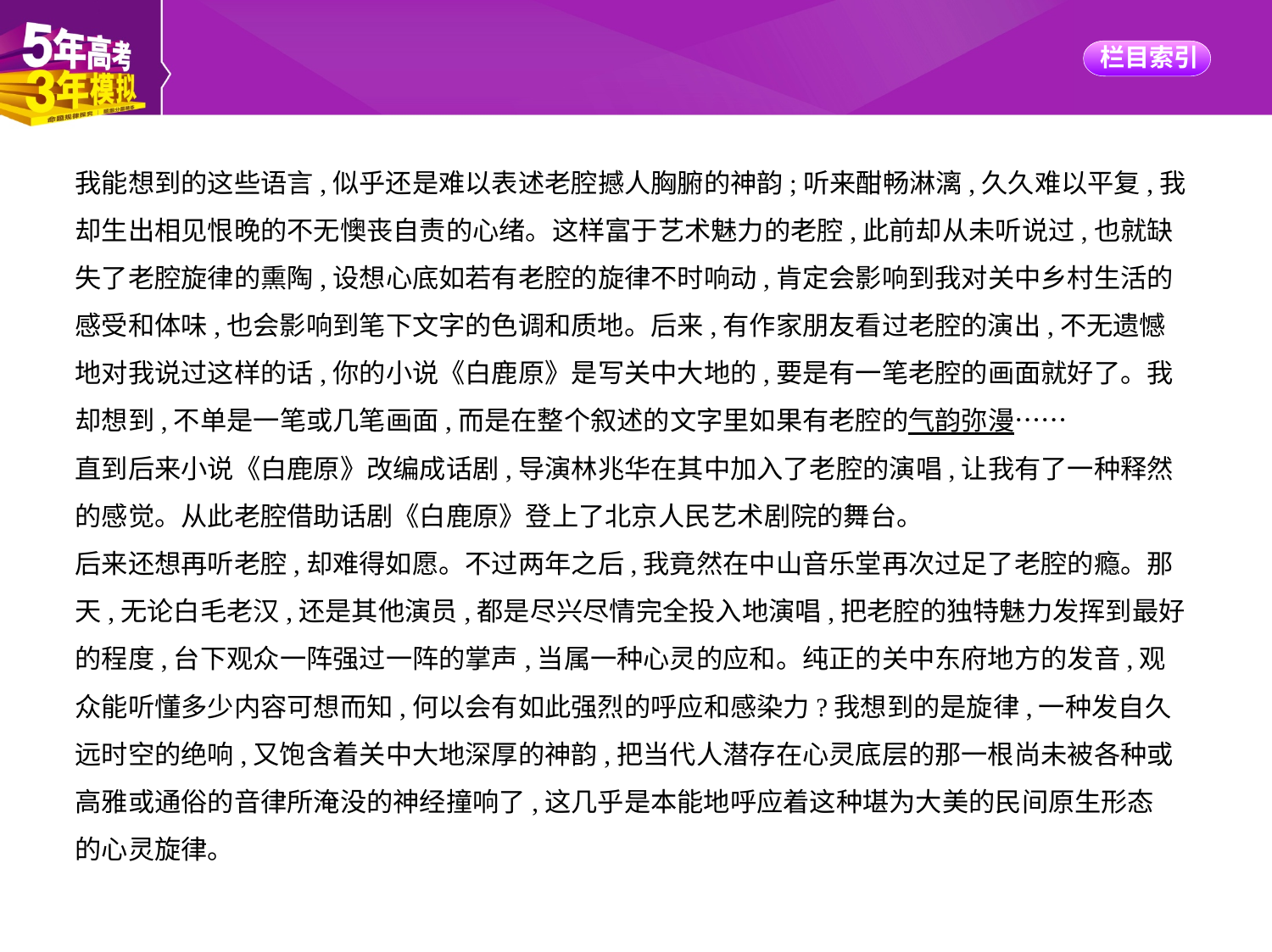

我能想到的这些语言,似乎还是难以表述老腔撼人胸腑的神韵;听来酣畅淋漓,久久难以平复,我
却生出相见恨晚的不无懊丧自责的心绪。这样富于艺术魅力的老腔,此前却从未听说过,也就缺
失了老腔旋律的熏陶,设想心底如若有老腔的旋律不时响动,肯定会影响到我对关中乡村生活的
感受和体味,也会影响到笔下文字的色调和质地。后来,有作家朋友看过老腔的演出,不无遗憾
地对我说过这样的话,你的小说《白鹿原》是写关中大地的,要是有一笔老腔的画面就好了。我
却想到,不单是一笔或几笔画面,而是在整个叙述的文字里如果有老腔的气韵弥漫……
直到后来小说《白鹿原》改编成话剧,导演林兆华在其中加入了老腔的演唱,让我有了一种释然
的感觉。从此老腔借助话剧《白鹿原》登上了北京人民艺术剧院的舞台。
后来还想再听老腔,却难得如愿。不过两年之后,我竟然在中山音乐堂再次过足了老腔的瘾。那
天,无论白毛老汉,还是其他演员,都是尽兴尽情完全投入地演唱,把老腔的独特魅力发挥到最好
的程度,台下观众一阵强过一阵的掌声,当属一种心灵的应和。纯正的关中东府地方的发音,观
众能听懂多少内容可想而知,何以会有如此强烈的呼应和感染力?我想到的是旋律,一种发自久
远时空的绝响,又饱含着关中大地深厚的神韵,把当代人潜存在心灵底层的那一根尚未被各种或
高雅或通俗的音律所淹没的神经撞响了,这几乎是本能地呼应着这种堪为大美的民间原生形态
的心灵旋律。